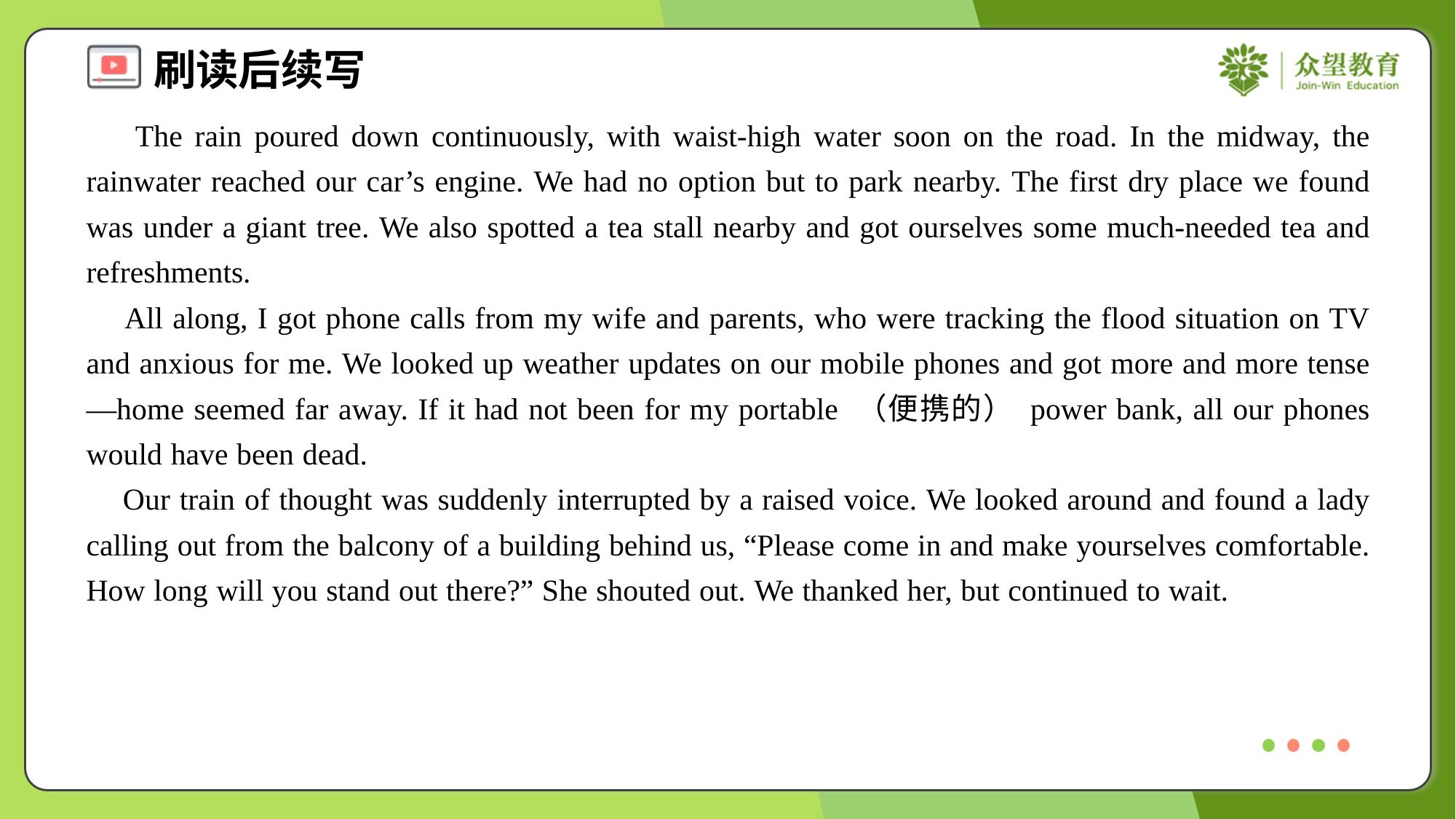

The rain poured down continuously, with waist-high water soon on the road. In the midway, the rainwater reached our car’s engine. We had no option but to park nearby. The first dry place we found was under a giant tree. We also spotted a tea stall nearby and got ourselves some much-needed tea and refreshments.
    All along, I got phone calls from my wife and parents, who were tracking the flood situation on TV and anxious for me. We looked up weather updates on our mobile phones and got more and more tense—home seemed far away. If it had not been for my portable （便携的） power bank, all our phones would have been dead.
    Our train of thought was suddenly interrupted by a raised voice. We looked around and found a lady calling out from the balcony of a building behind us, “Please come in and make yourselves comfortable. How long will you stand out there?” She shouted out. We thanked her, but continued to wait.